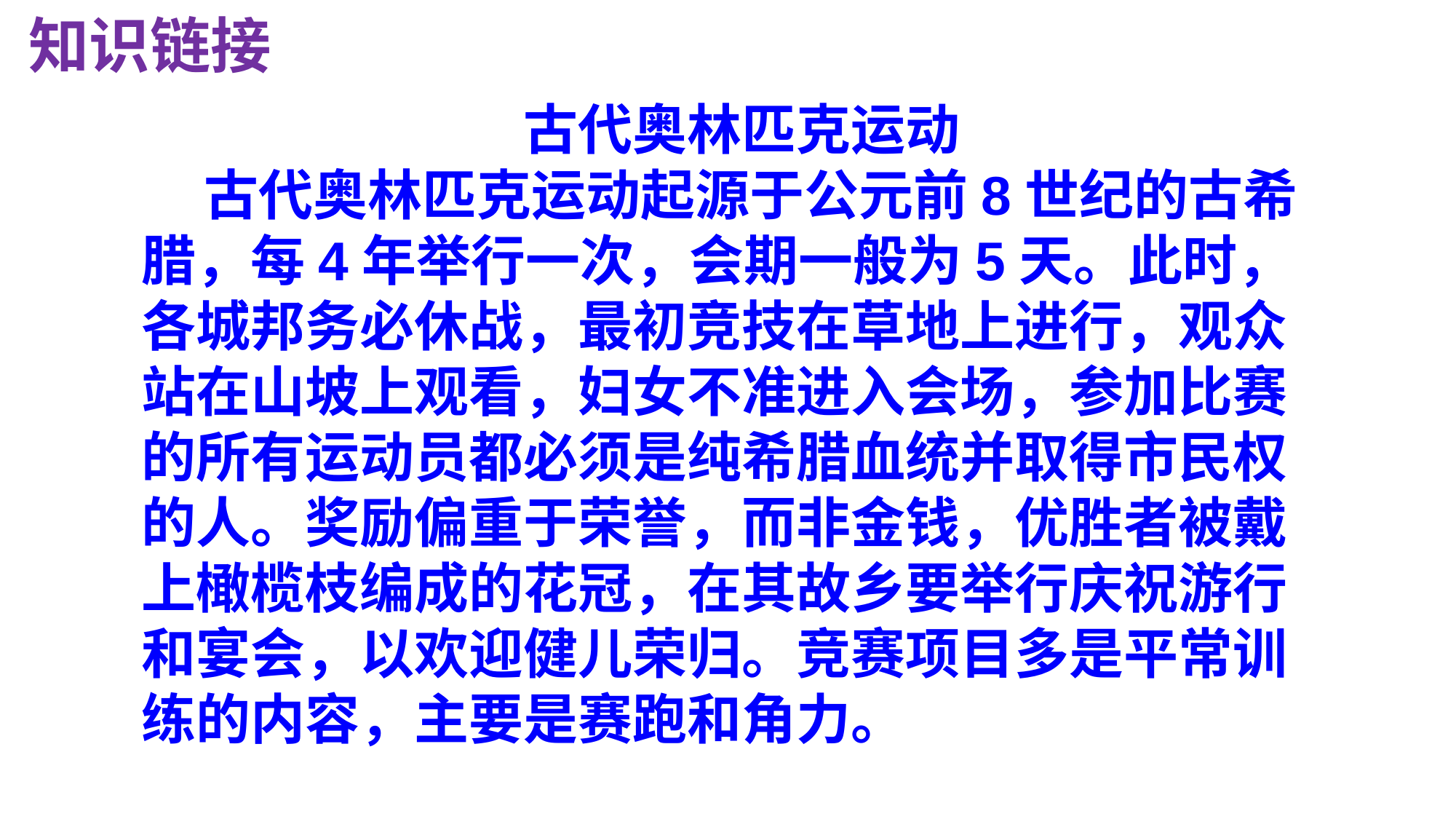

知识链接
　　　　　　　古代奥林匹克运动
    古代奥林匹克运动起源于公元前8世纪的古希腊，每4年举行一次，会期一般为5天。此时，各城邦务必休战，最初竞技在草地上进行，观众站在山坡上观看，妇女不准进入会场，参加比赛的所有运动员都必须是纯希腊血统并取得市民权的人。奖励偏重于荣誉，而非金钱，优胜者被戴上橄榄枝编成的花冠，在其故乡要举行庆祝游行和宴会，以欢迎健儿荣归。竞赛项目多是平常训练的内容，主要是赛跑和角力。